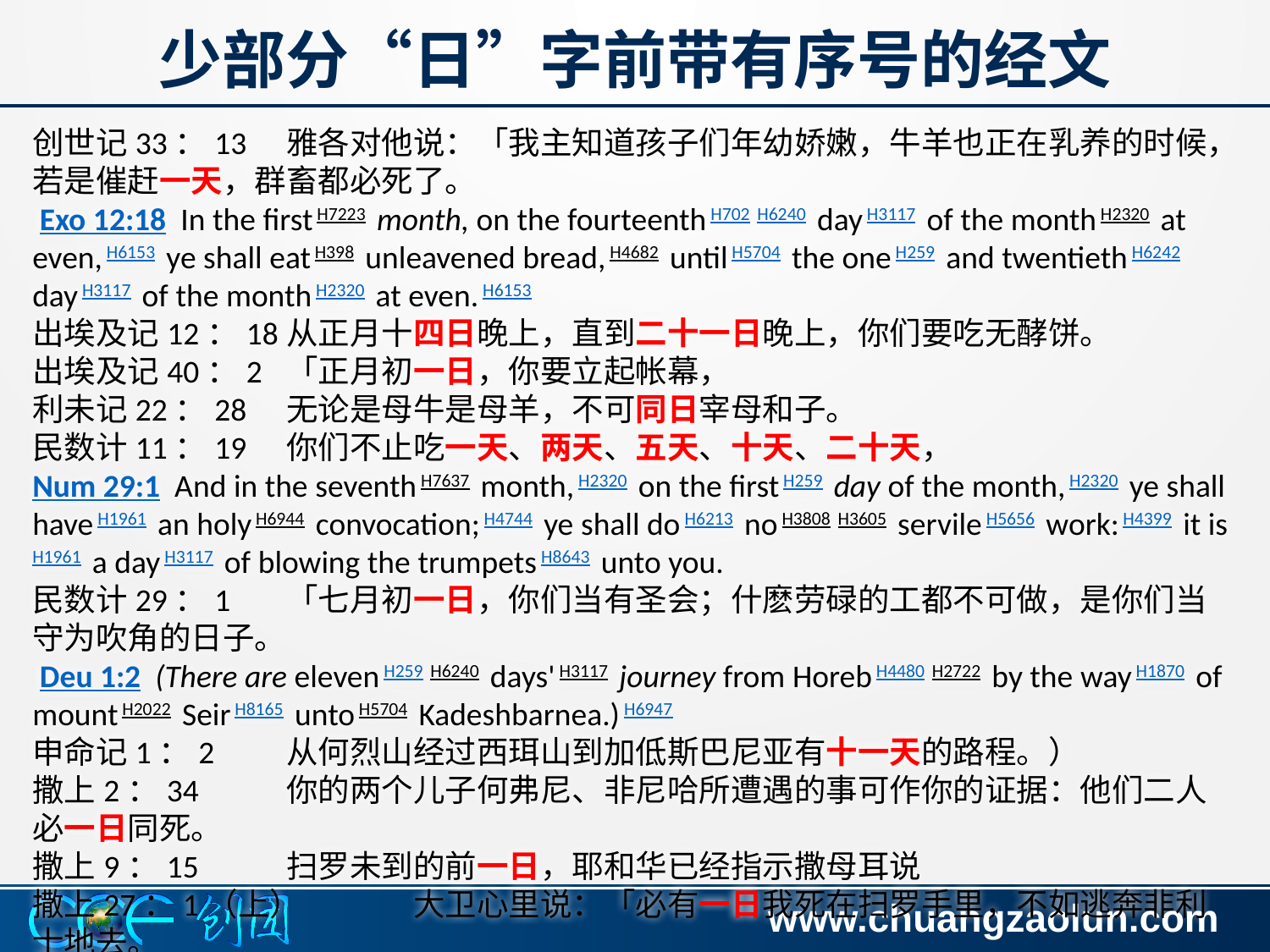

# 少部分“日”字前带有序号的经文
创世记33：13	雅各对他说：「我主知道孩子们年幼娇嫩，牛羊也正在乳养的时候，若是催赶一天，群畜都必死了。
 Exo 12:18  In the first H7223  month, on the fourteenth H702 H6240  day H3117  of the month H2320  at even, H6153  ye shall eat H398  unleavened bread, H4682  until H5704  the one H259  and twentieth H6242  day H3117  of the month H2320  at even. H6153
出埃及记12：18	从正月十四日晚上，直到二十一日晚上，你们要吃无酵饼。
出埃及记40：2	「正月初一日，你要立起帐幕，
利未记22：28	无论是母牛是母羊，不可同日宰母和子。
民数计11：19	你们不止吃一天、两天、五天、十天、二十天，
Num 29:1  And in the seventh H7637  month, H2320  on the first H259  day of the month, H2320  ye shall have H1961  an holy H6944  convocation; H4744  ye shall do H6213  no H3808 H3605  servile H5656  work: H4399  it is H1961  a day H3117  of blowing the trumpets H8643  unto you.
民数计29：1	「七月初一日，你们当有圣会；什麽劳碌的工都不可做，是你们当守为吹角的日子。
 Deu 1:2  (There are eleven H259 H6240  days' H3117  journey from Horeb H4480 H2722  by the way H1870  of mount H2022  Seir H8165  unto H5704  Kadeshbarnea.) H6947
申命记1：2	从何烈山经过西珥山到加低斯巴尼亚有十一天的路程。）
撒上2：34	你的两个儿子何弗尼、非尼哈所遭遇的事可作你的证据：他们二人必一日同死。
撒上9：15	扫罗未到的前一日，耶和华已经指示撒母耳说
撒上27：1（上）	大卫心里说：「必有一日我死在扫罗手里，不如逃奔非利士地去。
王上4：22	所罗门每日所用的食物：细面三十歌珥，粗面六十歌珥
王上20：29（下）	那一日以色列人杀了亚兰人步兵十万
代下28：6（上）	利玛利的儿子比加一日杀了犹大人十二万